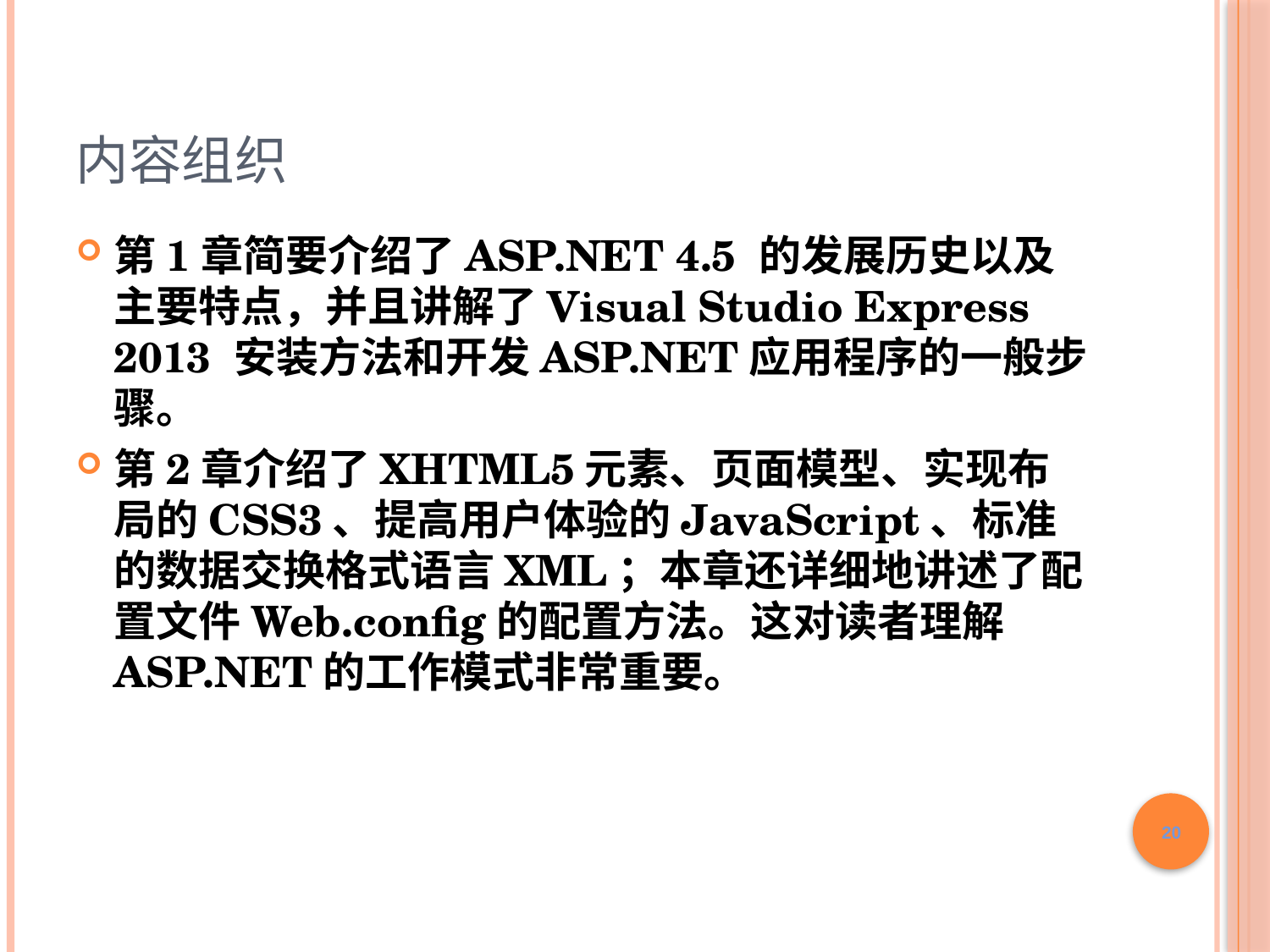

# 内容组织
第1章简要介绍了ASP.NET 4.5 的发展历史以及主要特点，并且讲解了Visual Studio Express 2013 安装方法和开发ASP.NET应用程序的一般步骤。
第2章介绍了XHTML5元素、页面模型、实现布局的CSS3、提高用户体验的JavaScript、标准的数据交换格式语言XML；本章还详细地讲述了配置文件Web.config的配置方法。这对读者理解ASP.NET的工作模式非常重要。
20